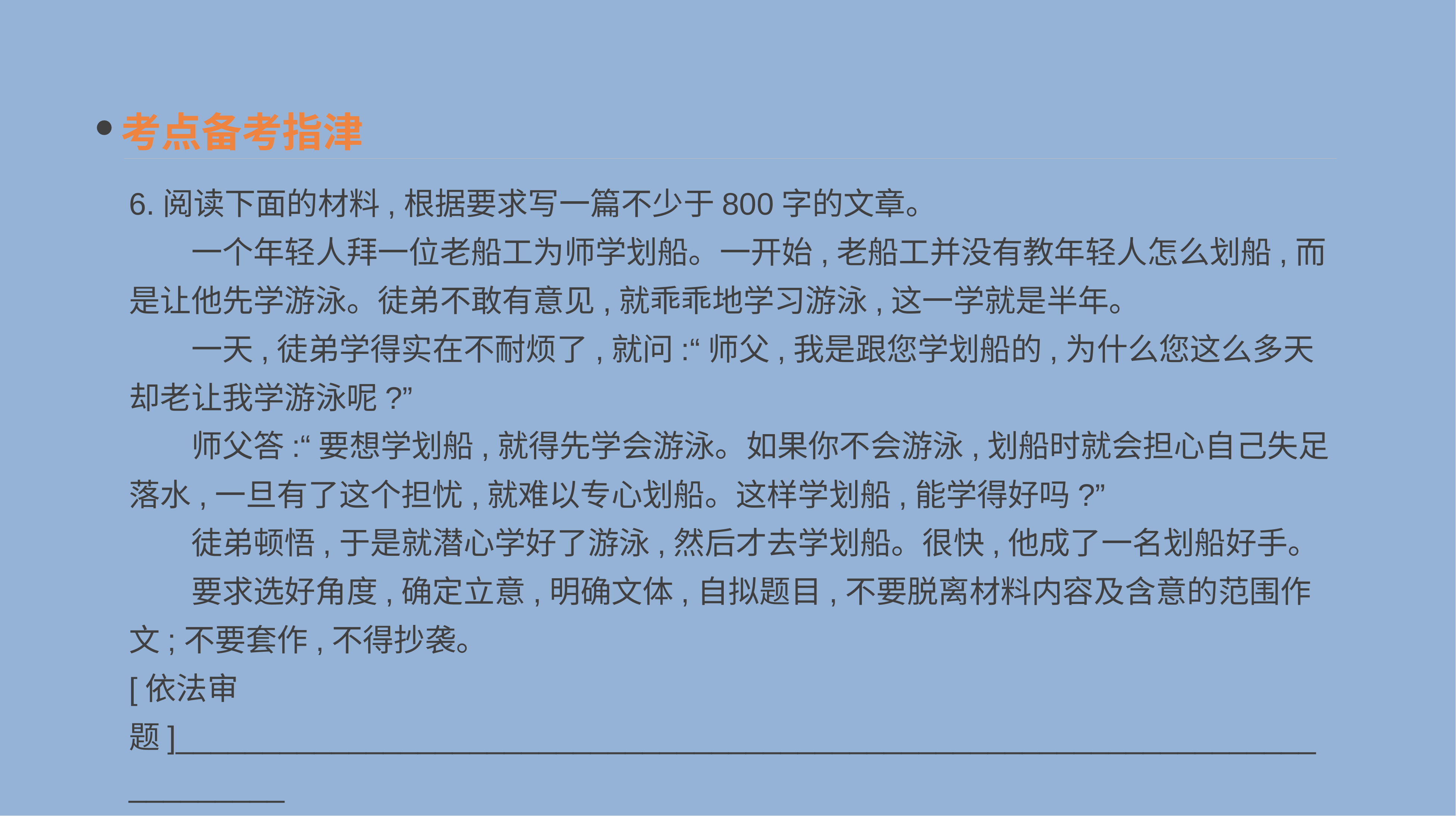

考点备考指津

6.阅读下面的材料,根据要求写一篇不少于800字的文章。
　　一个年轻人拜一位老船工为师学划船。一开始,老船工并没有教年轻人怎么划船,而是让他先学游泳。徒弟不敢有意见,就乖乖地学习游泳,这一学就是半年。
　　一天,徒弟学得实在不耐烦了,就问:“师父,我是跟您学划船的,为什么您这么多天却老让我学游泳呢?”
　　师父答:“要想学划船,就得先学会游泳。如果你不会游泳,划船时就会担心自己失足落水,一旦有了这个担忧,就难以专心划船。这样学划船,能学得好吗?”
　　徒弟顿悟,于是就潜心学好了游泳,然后才去学划船。很快,他成了一名划船好手。
　　要求选好角度,确定立意,明确文体,自拟题目,不要脱离材料内容及含意的范围作文;不要套作,不得抄袭。
[依法审题]___________________________________________________________________________
_____________________________________________________________________________________